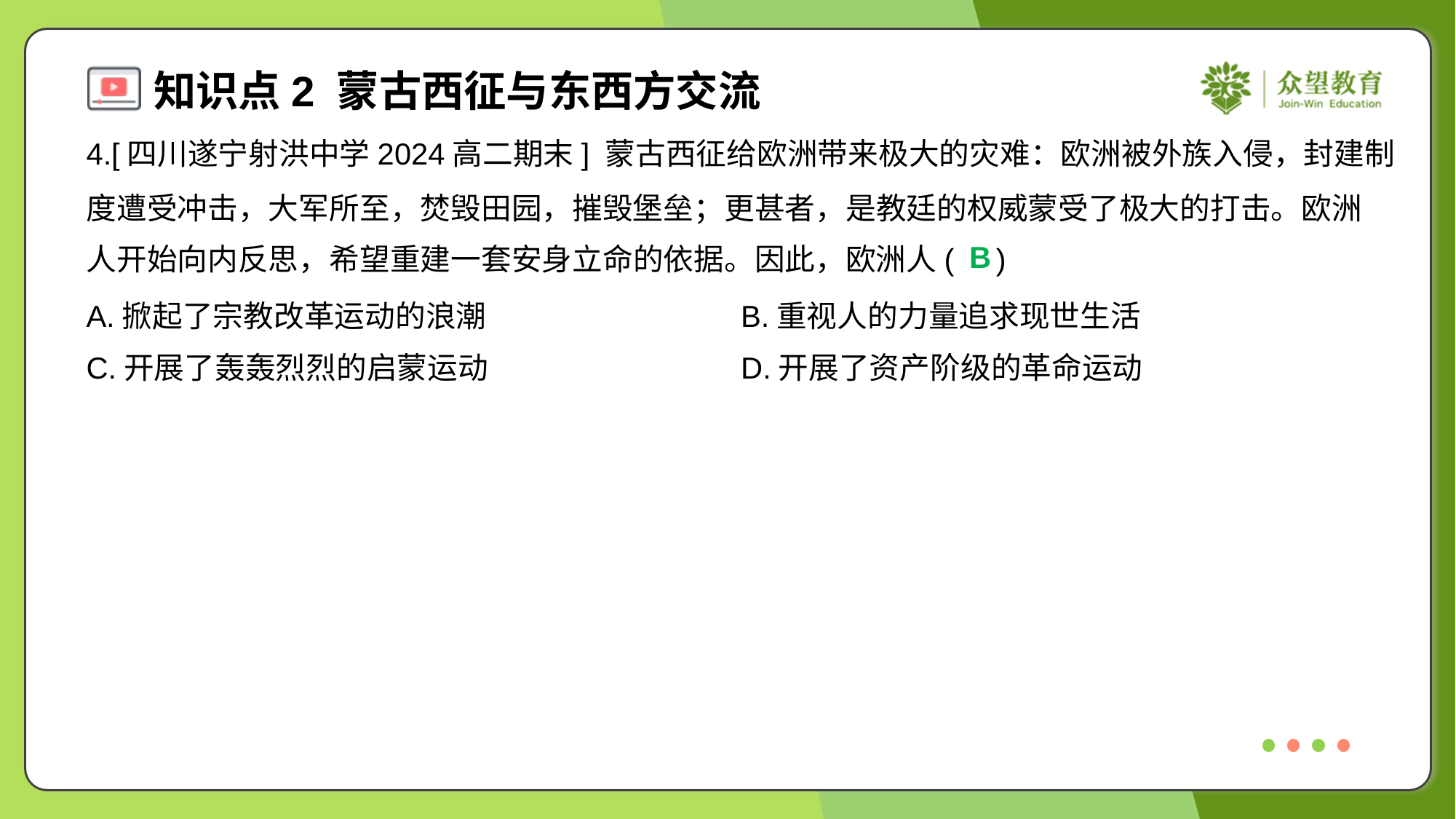

4.[四川遂宁射洪中学2024高二期末] 蒙古西征给欧洲带来极大的灾难：欧洲被外族入侵，封建制
度遭受冲击，大军所至，焚毁田园，摧毁堡垒；更甚者，是教廷的权威蒙受了极大的打击。欧洲
人开始向内反思，希望重建一套安身立命的依据。因此，欧洲人(     )
B
A.掀起了宗教改革运动的浪潮	B.重视人的力量追求现世生活
C.开展了轰轰烈烈的启蒙运动	D.开展了资产阶级的革命运动